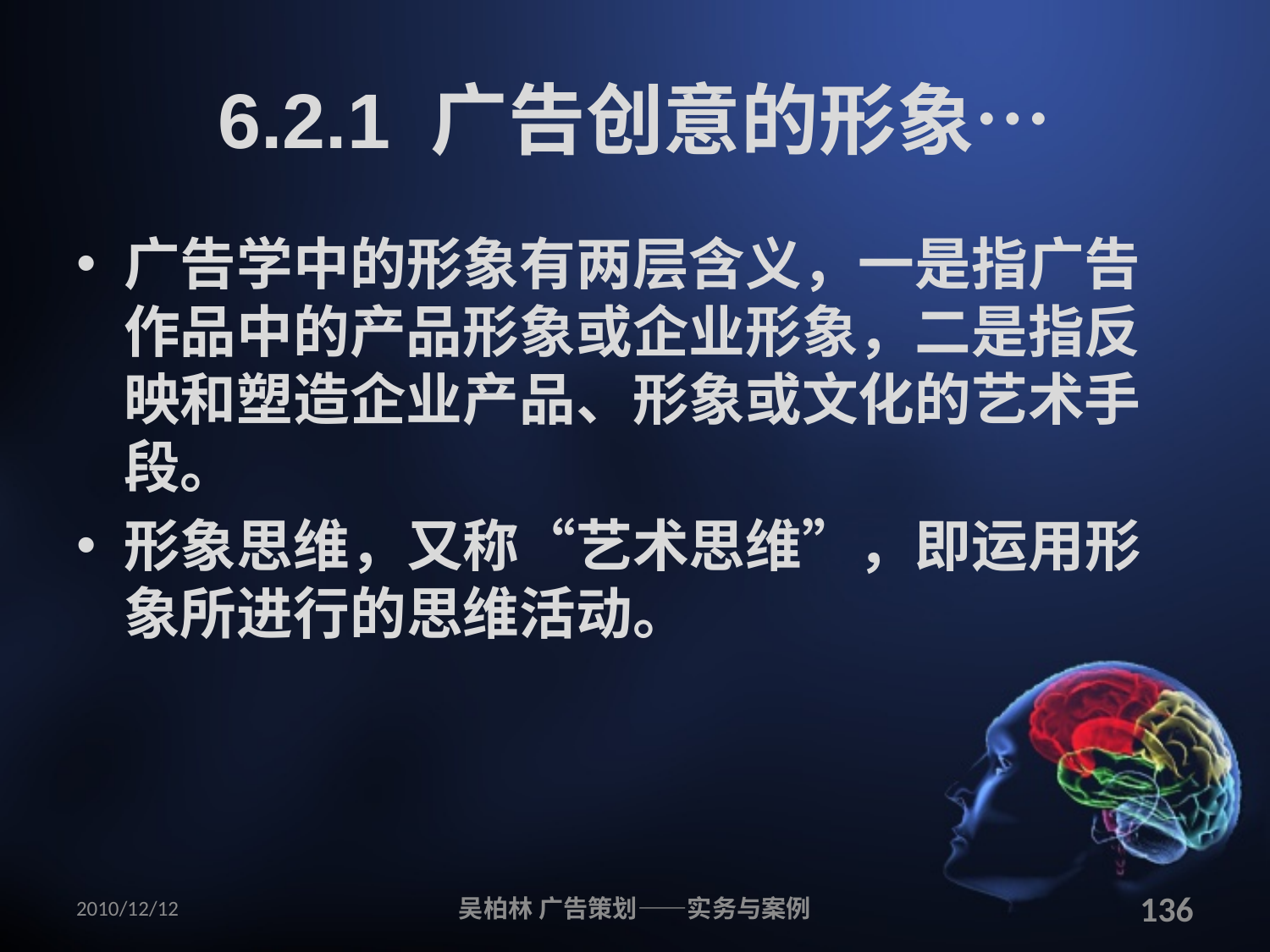

# 6.2.1 广告创意的形象…
广告学中的形象有两层含义，一是指广告作品中的产品形象或企业形象，二是指反映和塑造企业产品、形象或文化的艺术手段。
形象思维，又称“艺术思维”，即运用形象所进行的思维活动。
2010/12/12
吴柏林 广告策划——实务与案例
136